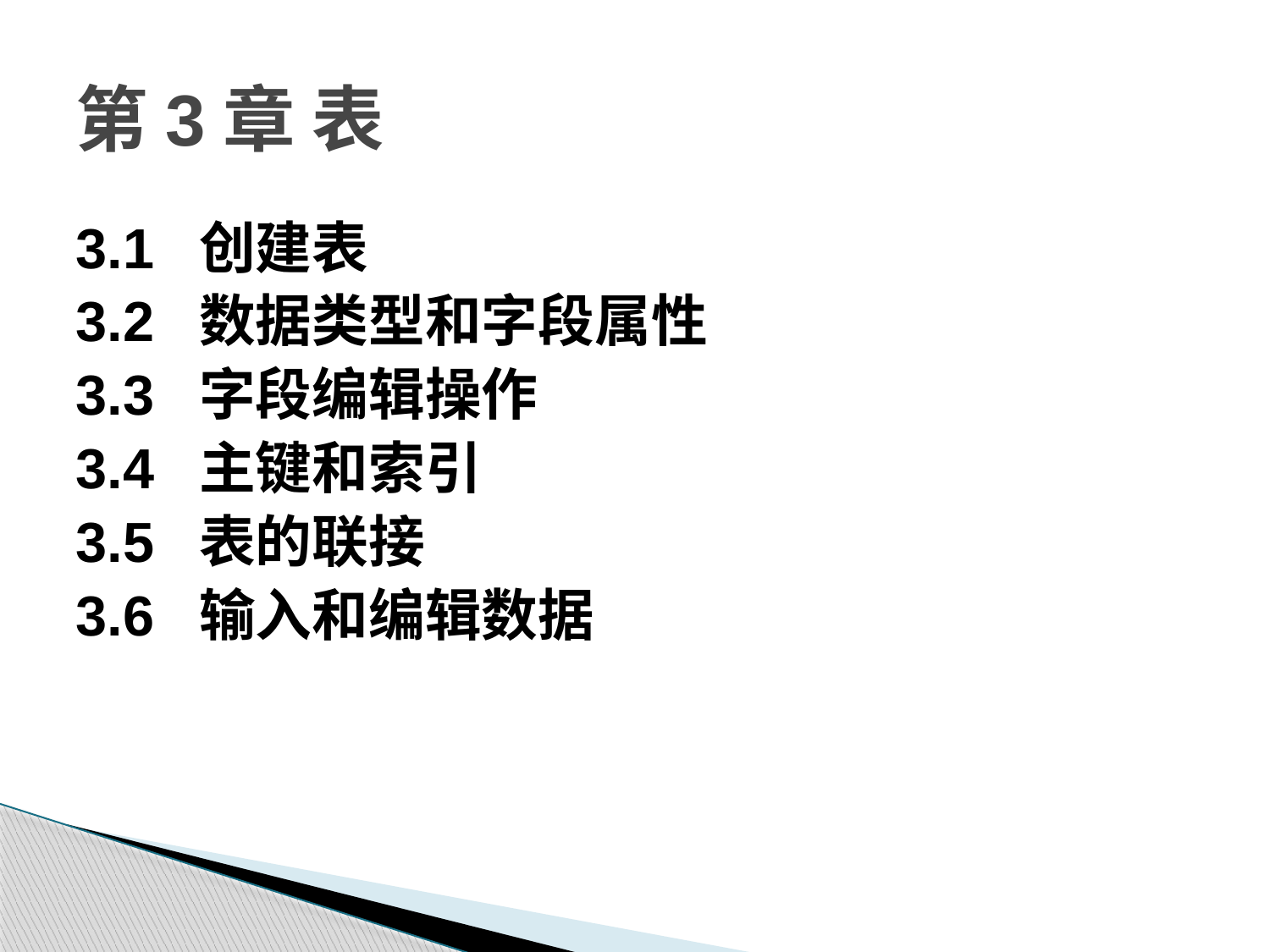

# 第3章 表
3.1  创建表
3.2  数据类型和字段属性
3.3  字段编辑操作
3.4  主键和索引
3.5  表的联接
3.6  输入和编辑数据